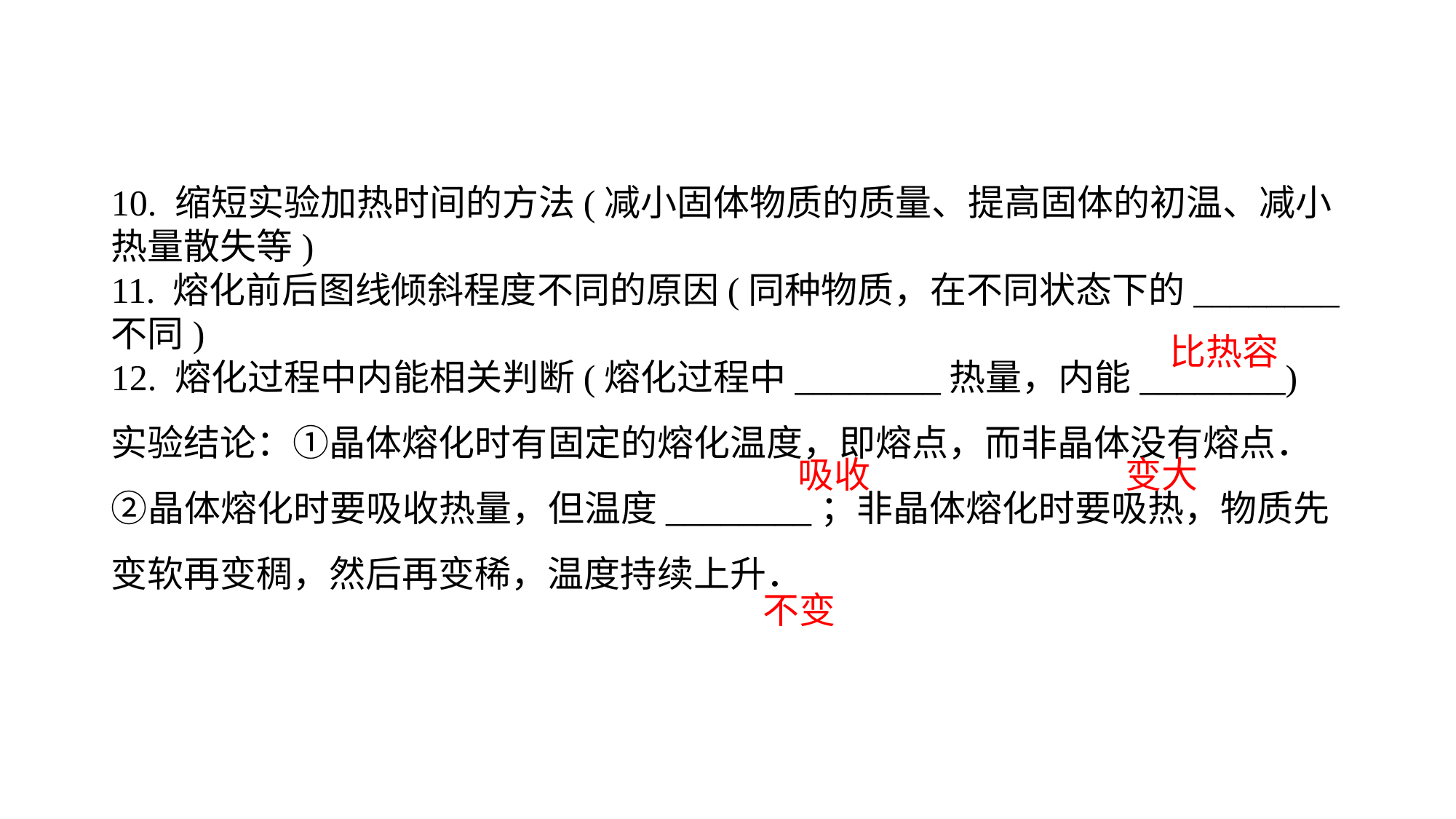

10. 缩短实验加热时间的方法(减小固体物质的质量、提高固体的初温、减小热量散失等)11. 熔化前后图线倾斜程度不同的原因(同种物质，在不同状态下的________不同)12. 熔化过程中内能相关判断(熔化过程中________热量，内能________)实验结论：①晶体熔化时有固定的熔化温度，即熔点，而非晶体没有熔点．②晶体熔化时要吸收热量，但温度________；非晶体熔化时要吸热，物质先变软再变稠，然后再变稀，温度持续上升．
比热容
吸收
变大
不变